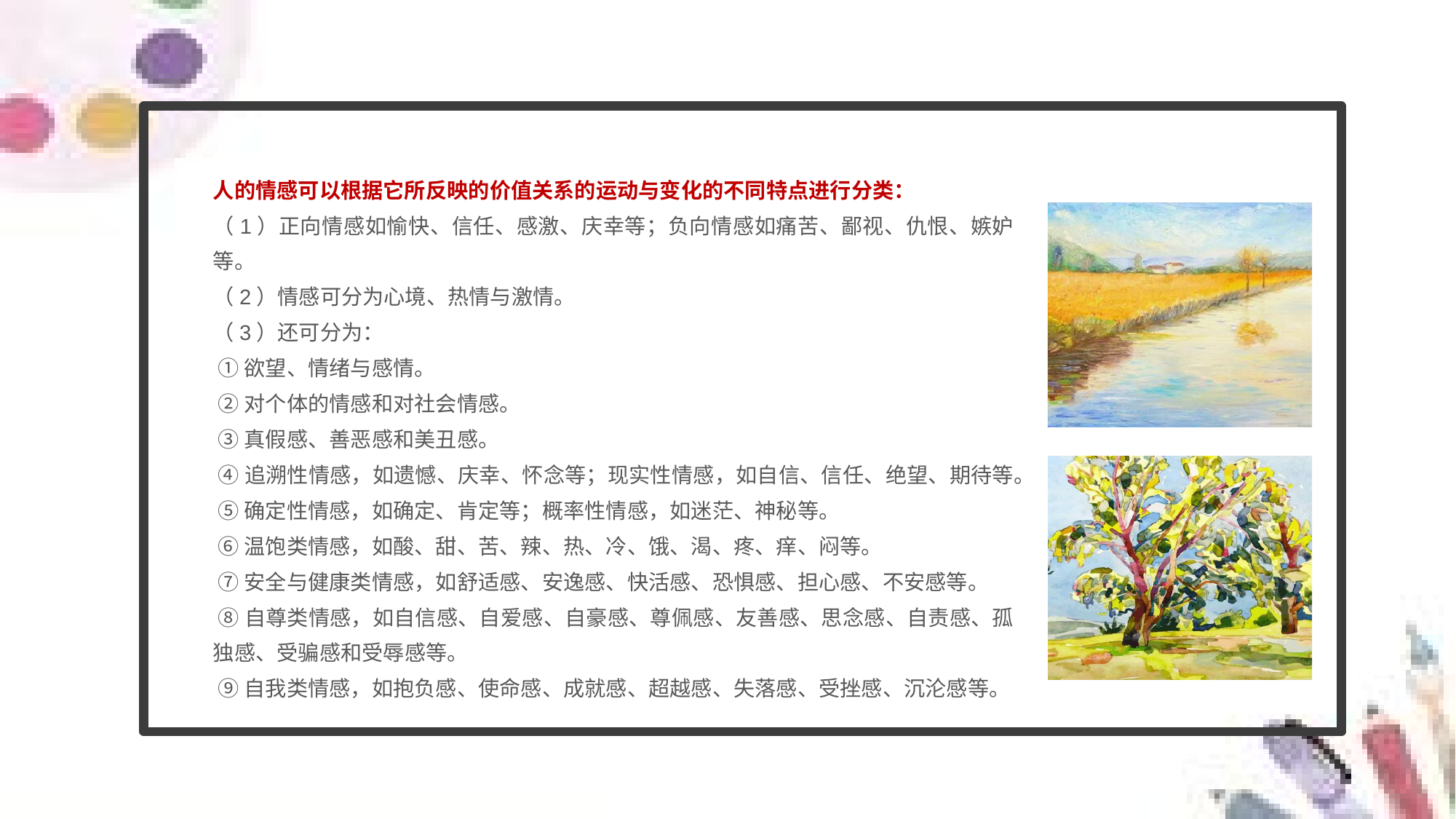

人的情感可以根据它所反映的价值关系的运动与变化的不同特点进行分类：
（1）正向情感如愉快、信任、感激、庆幸等；负向情感如痛苦、鄙视、仇恨、嫉妒等。
（2）情感可分为心境、热情与激情。
（3）还可分为：
 ①欲望、情绪与感情。
 ②对个体的情感和对社会情感。
 ③真假感、善恶感和美丑感。
 ④追溯性情感，如遗憾、庆幸、怀念等；现实性情感，如自信、信任、绝望、期待等。
 ⑤确定性情感，如确定、肯定等；概率性情感，如迷茫、神秘等。
 ⑥温饱类情感，如酸、甜、苦、辣、热、冷、饿、渴、疼、痒、闷等。
 ⑦安全与健康类情感，如舒适感、安逸感、快活感、恐惧感、担心感、不安感等。
 ⑧自尊类情感，如自信感、自爱感、自豪感、尊佩感、友善感、思念感、自责感、孤 独感、受骗感和受辱感等。
 ⑨自我类情感，如抱负感、使命感、成就感、超越感、失落感、受挫感、沉沦感等。